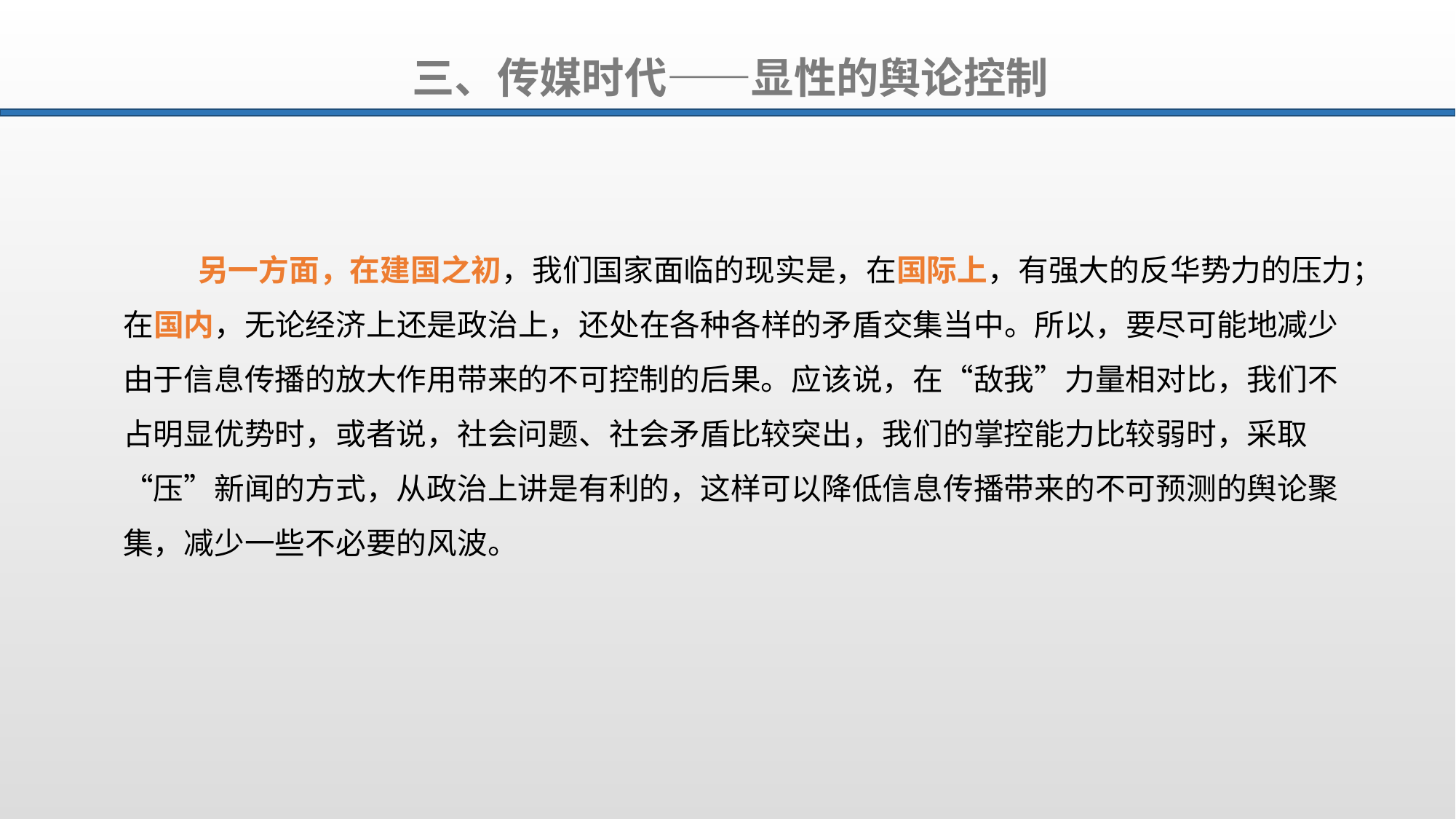

三、传媒时代——显性的舆论控制

 另一方面，在建国之初，我们国家面临的现实是，在国际上，有强大的反华势力的压力；在国内，无论经济上还是政治上，还处在各种各样的矛盾交集当中。所以，要尽可能地减少由于信息传播的放大作用带来的不可控制的后果。应该说，在“敌我”力量相对比，我们不占明显优势时，或者说，社会问题、社会矛盾比较突出，我们的掌控能力比较弱时，采取“压”新闻的方式，从政治上讲是有利的，这样可以降低信息传播带来的不可预测的舆论聚集，减少一些不必要的风波。